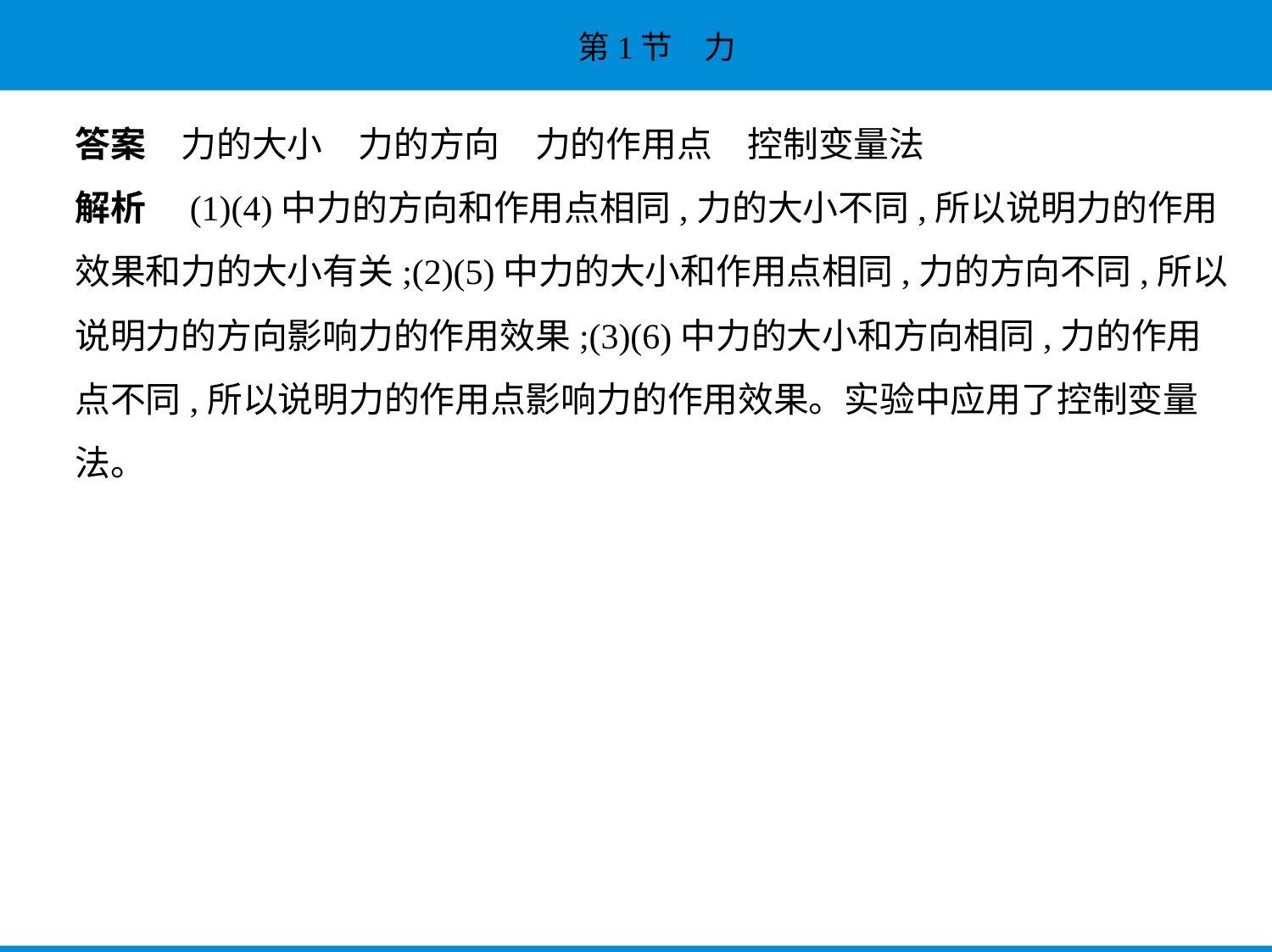

答案　力的大小　力的方向　力的作用点　控制变量法
解析　(1)(4)中力的方向和作用点相同,力的大小不同,所以说明力的作用
效果和力的大小有关;(2)(5)中力的大小和作用点相同,力的方向不同,所以
说明力的方向影响力的作用效果;(3)(6)中力的大小和方向相同,力的作用
点不同,所以说明力的作用点影响力的作用效果。实验中应用了控制变量
法。